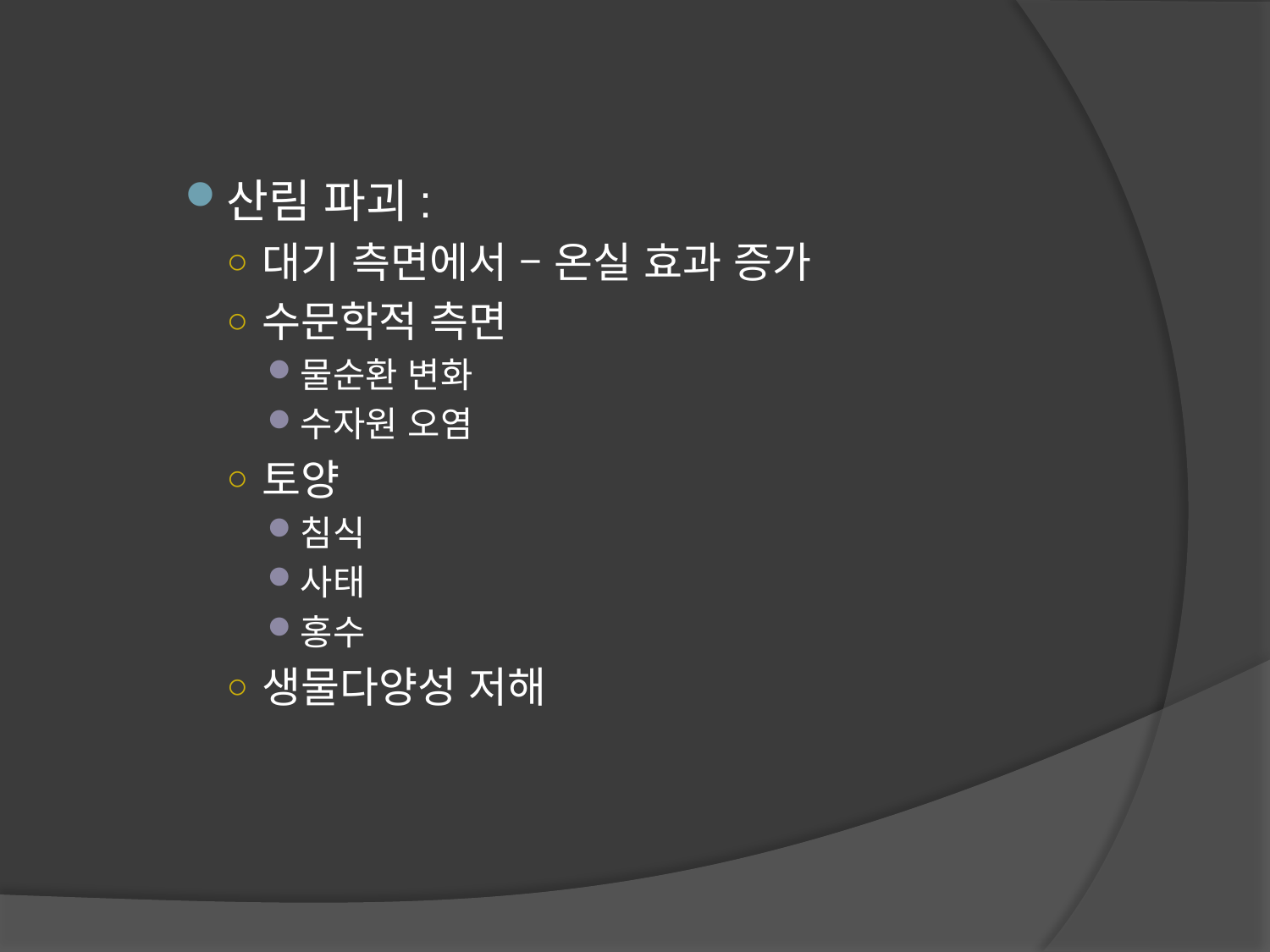

산림 파괴:
대기 측면에서 – 온실 효과 증가
수문학적 측면
물순환 변화
수자원 오염
토양
침식
사태
홍수
생물다양성 저해